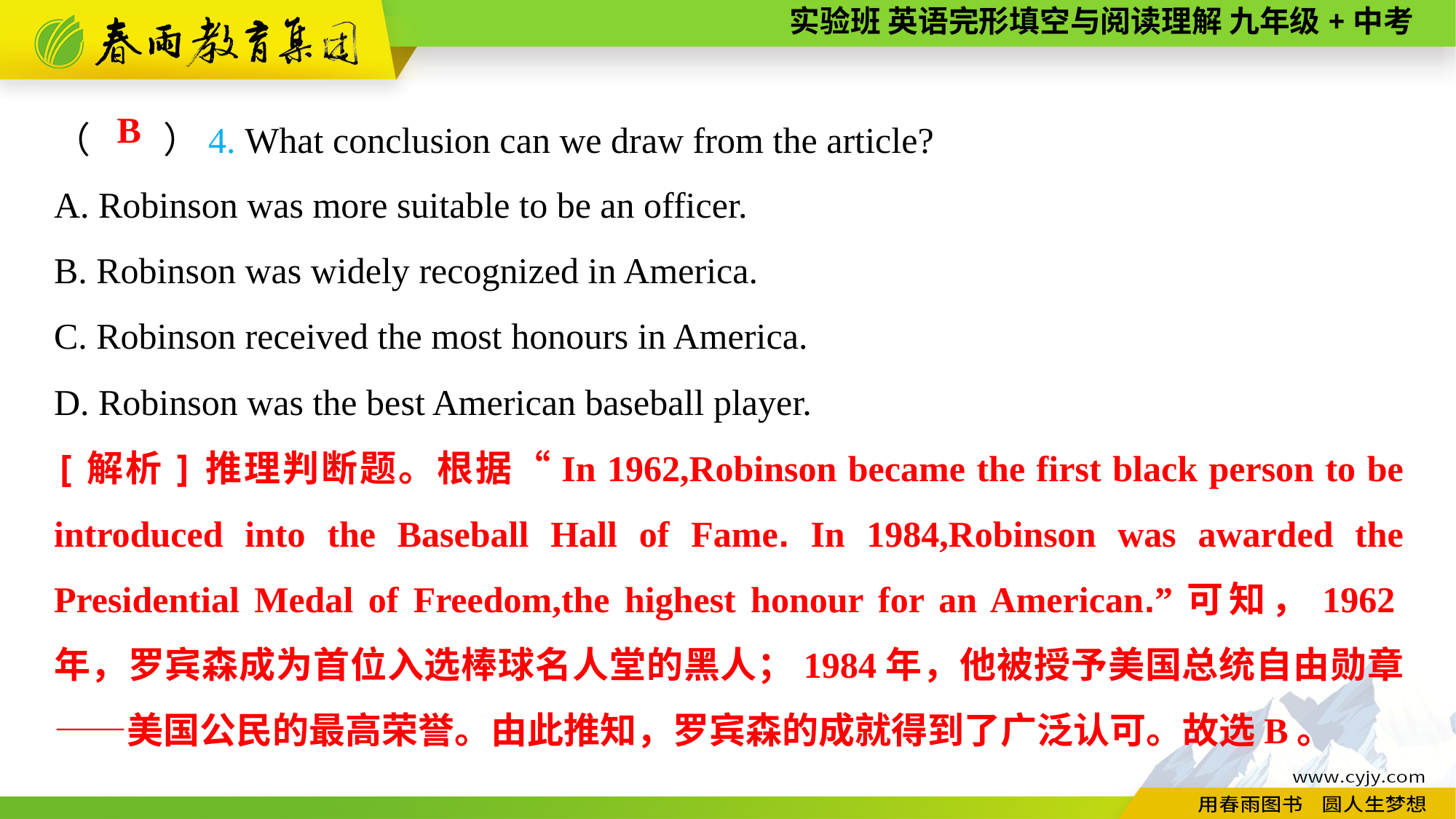

（　　）4. What conclusion can we draw from the article?
A. Robinson was more suitable to be an officer.
B. Robinson was widely recognized in America.
C. Robinson received the most honours in America.
D. Robinson was the best American baseball player.
B
[解析]推理判断题。根据“In 1962,Robinson became the first black person to be introduced into the Baseball Hall of Fame. In 1984,Robinson was awarded the Presidential Medal of Freedom,the highest honour for an American.”可知，1962年，罗宾森成为首位入选棒球名人堂的黑人；1984年，他被授予美国总统自由勋章——美国公民的最高荣誉。由此推知，罗宾森的成就得到了广泛认可。故选B。